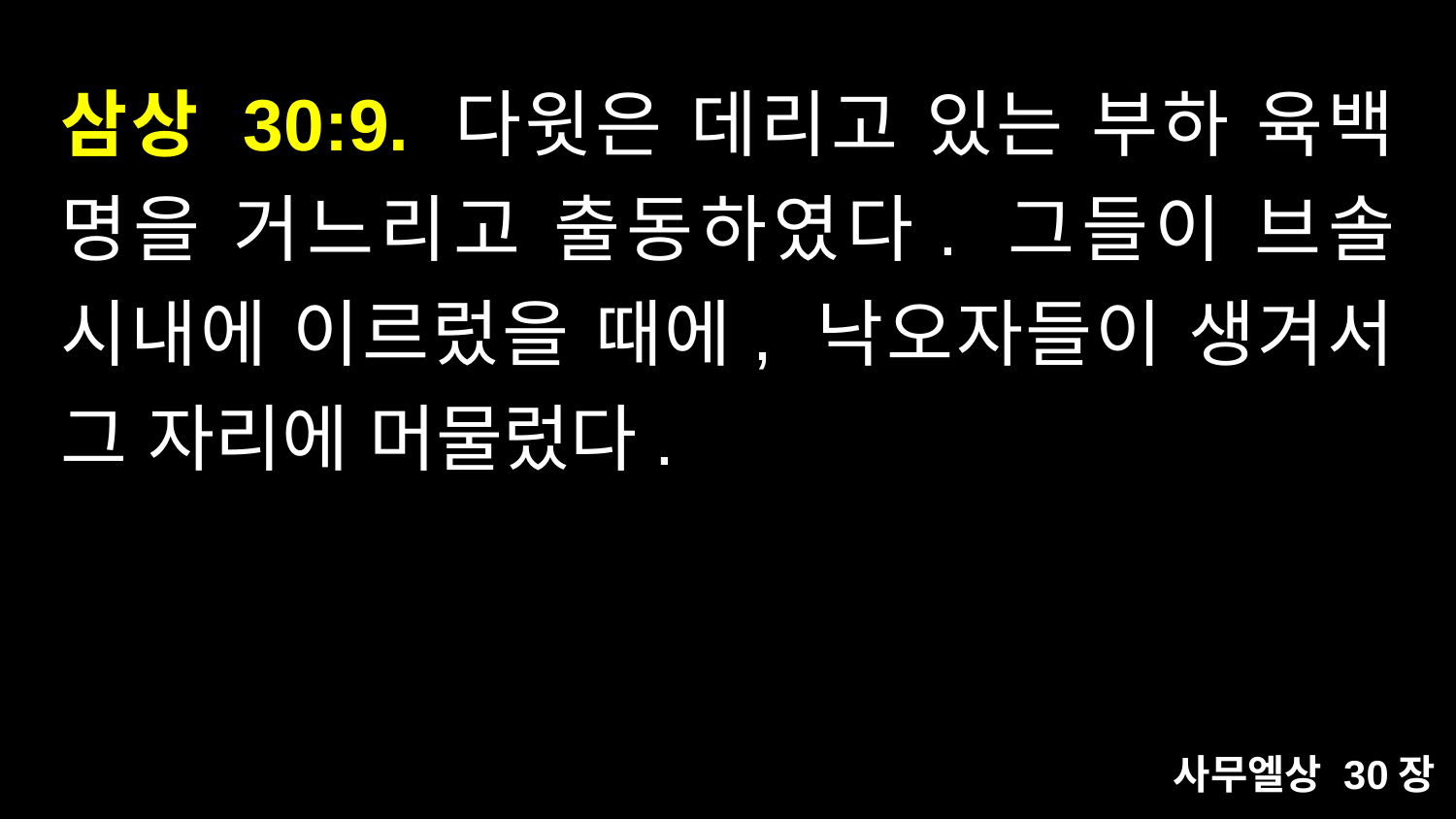

# 삼상 30:9. 다윗은 데리고 있는 부하 육백 명을 거느리고 출동하였다. 그들이 브솔 시내에 이르렀을 때에, 낙오자들이 생겨서 그 자리에 머물렀다.
사무엘상 30장